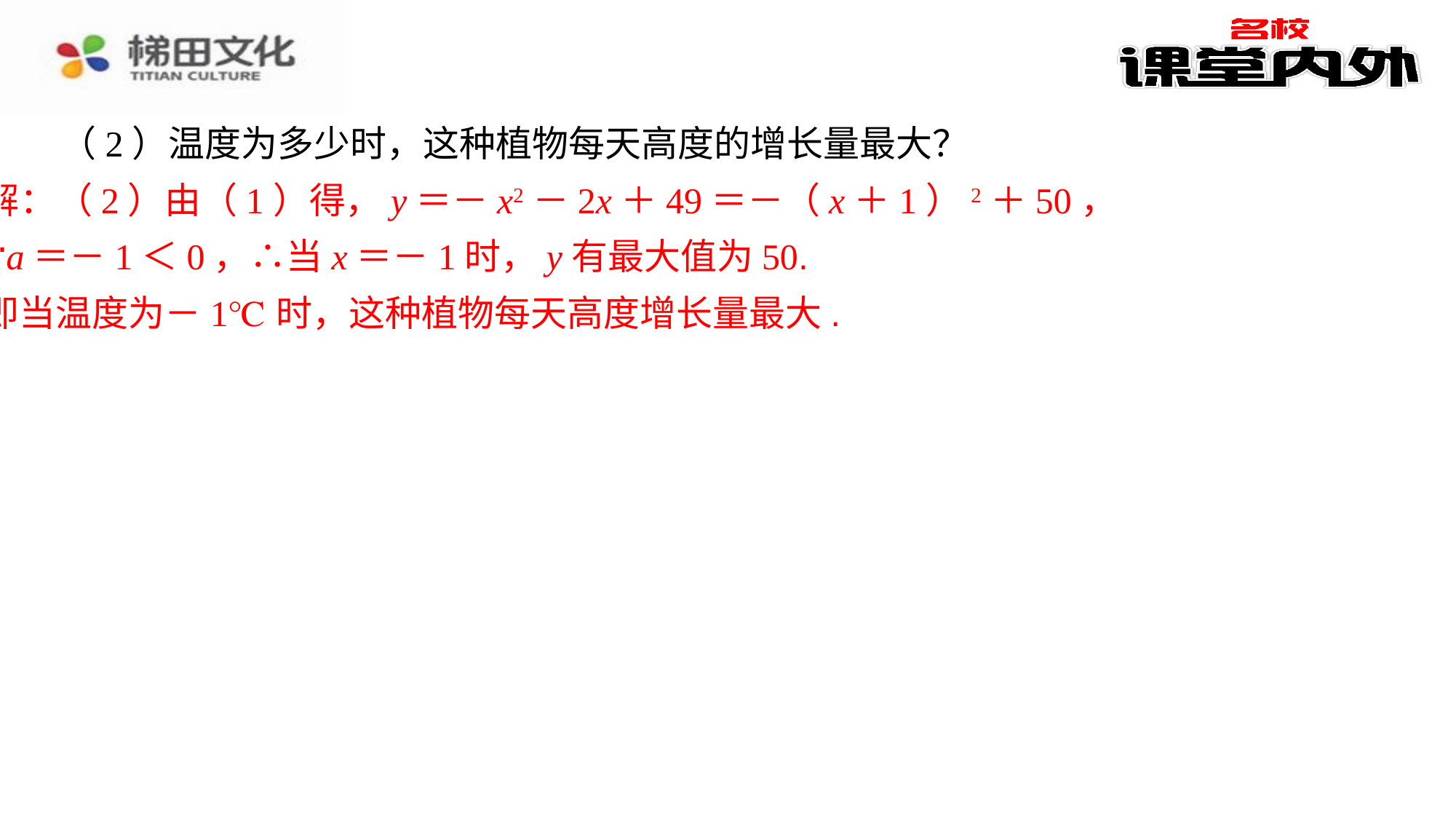

（2）温度为多少时，这种植物每天高度的增长量最大？
解：（2）由（1）得，y＝－x2－2x＋49＝－（x＋1）2＋50，
∵a＝－1＜0，∴当x＝－1时，y有最大值为50.
即当温度为－1℃时，这种植物每天高度增长量最大.